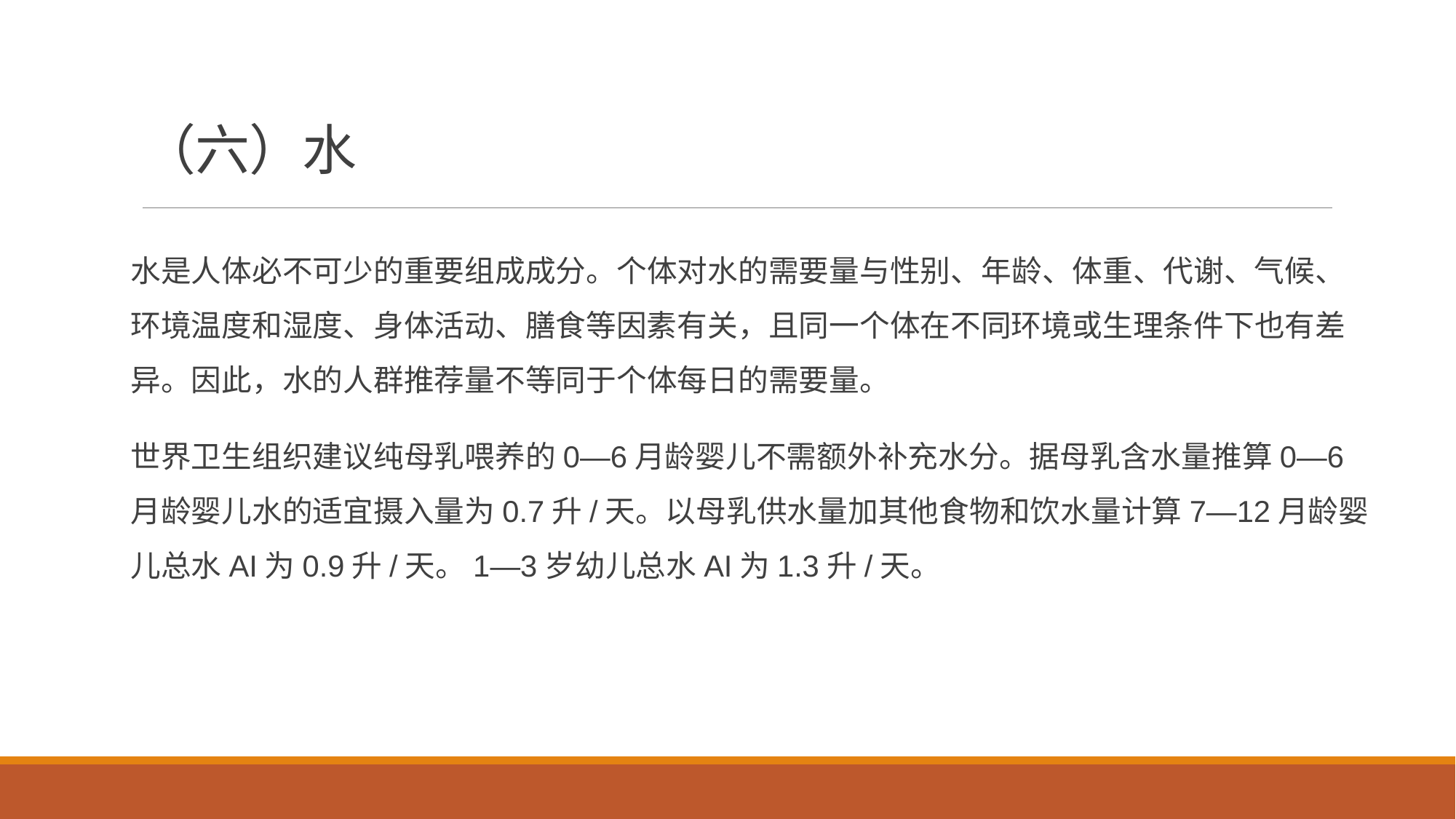

# （六）水

水是人体必不可少的重要组成成分。个体对水的需要量与性别、年龄、体重、代谢、气候、环境温度和湿度、身体活动、膳食等因素有关，且同一个体在不同环境或生理条件下也有差异。因此，水的人群推荐量不等同于个体每日的需要量。
世界卫生组织建议纯母乳喂养的0—6月龄婴儿不需额外补充水分。据母乳含水量推算0—6月龄婴儿水的适宜摄入量为0.7升/天。以母乳供水量加其他食物和饮水量计算7—12月龄婴儿总水AI为0.9升/天。1—3岁幼儿总水AI为1.3升/天。